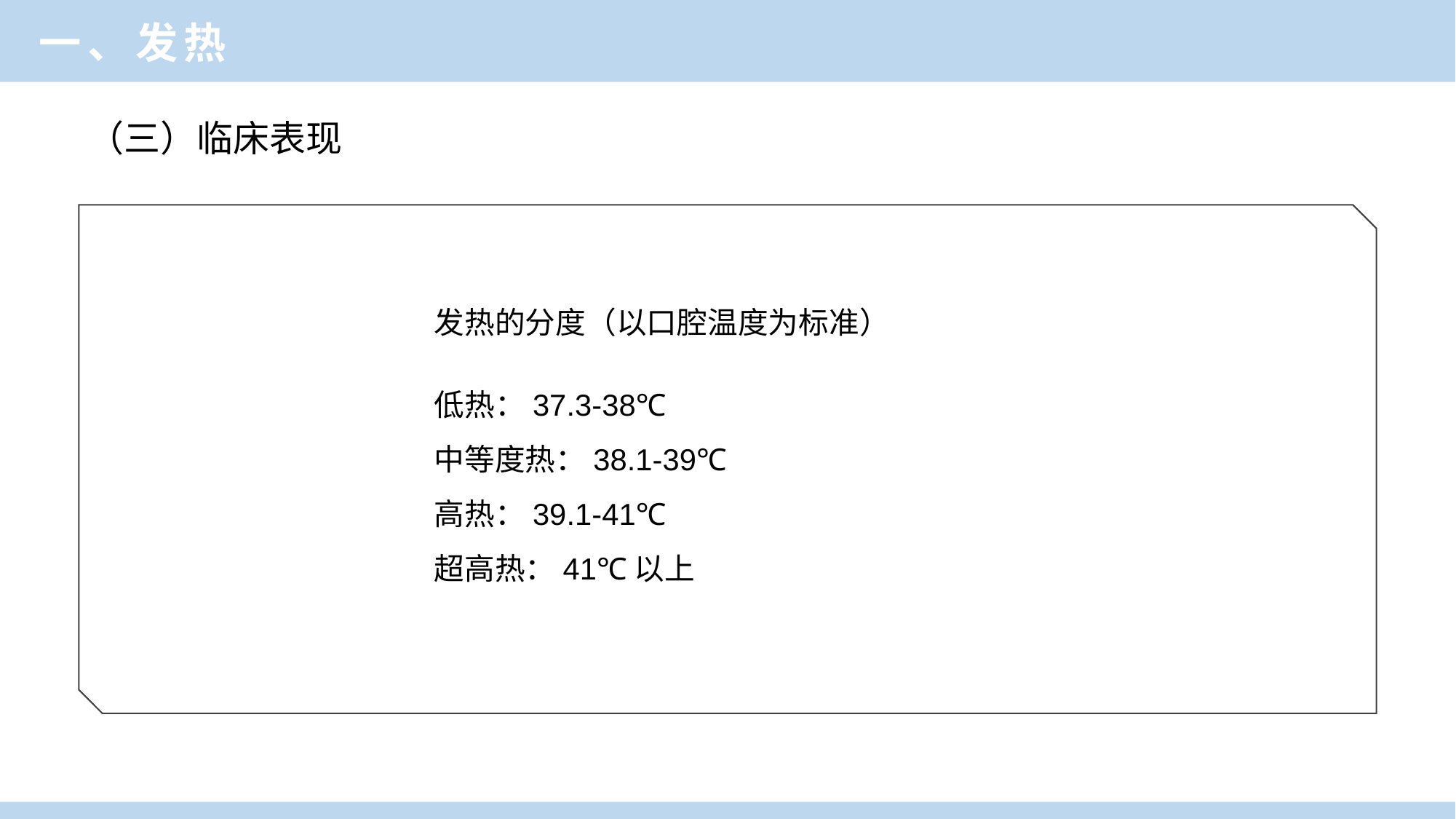

一、发热
（三）临床表现

发热的分度（以口腔温度为标准）
低热：37.3-38℃
中等度热：38.1-39℃
高热：39.1-41℃
超高热：41℃以上